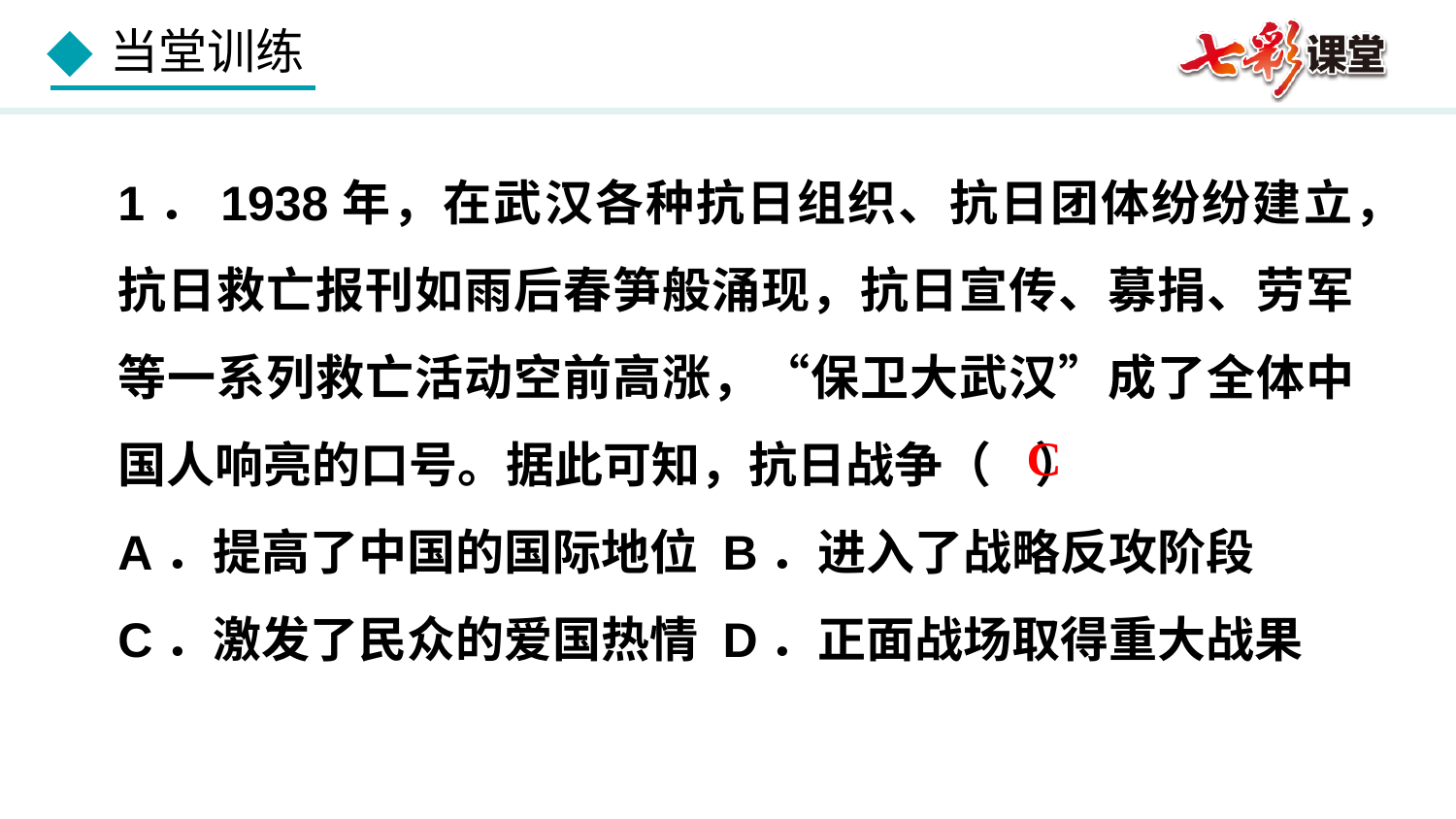

1．1938年，在武汉各种抗日组织、抗日团体纷纷建立，抗日救亡报刊如雨后春笋般涌现，抗日宣传、募捐、劳军等一系列救亡活动空前高涨，“保卫大武汉”成了全体中国人响亮的口号。据此可知，抗日战争（    ）
A．提高了中国的国际地位	 B．进入了战略反攻阶段
C．激发了民众的爱国热情	 D．正面战场取得重大战果
C